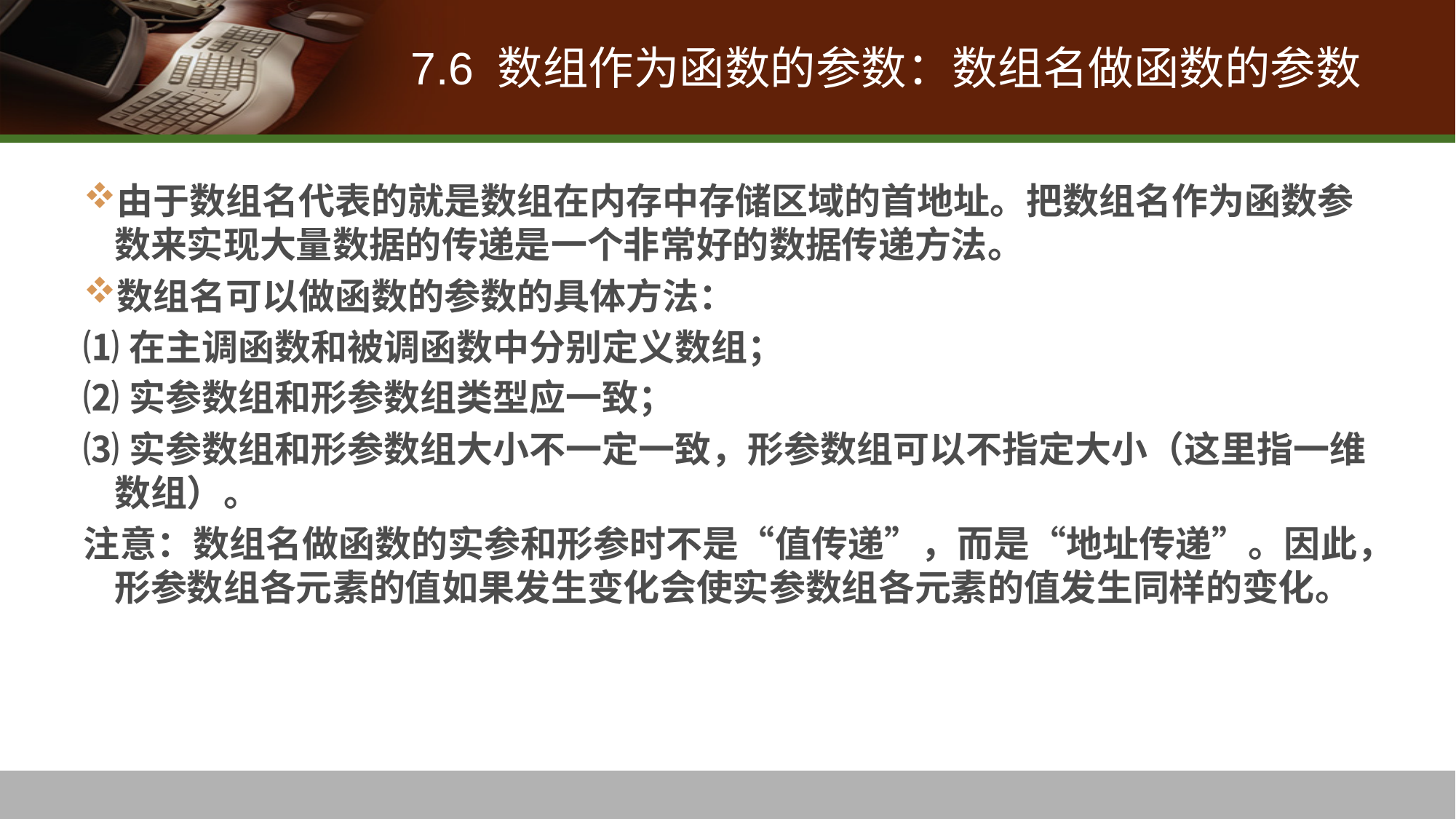

# 7.6 数组作为函数的参数：数组名做函数的参数
由于数组名代表的就是数组在内存中存储区域的首地址。把数组名作为函数参数来实现大量数据的传递是一个非常好的数据传递方法。
数组名可以做函数的参数的具体方法：
⑴在主调函数和被调函数中分别定义数组；
⑵实参数组和形参数组类型应一致；
⑶实参数组和形参数组大小不一定一致，形参数组可以不指定大小（这里指一维数组）。
注意：数组名做函数的实参和形参时不是“值传递”，而是“地址传递”。因此，形参数组各元素的值如果发生变化会使实参数组各元素的值发生同样的变化。